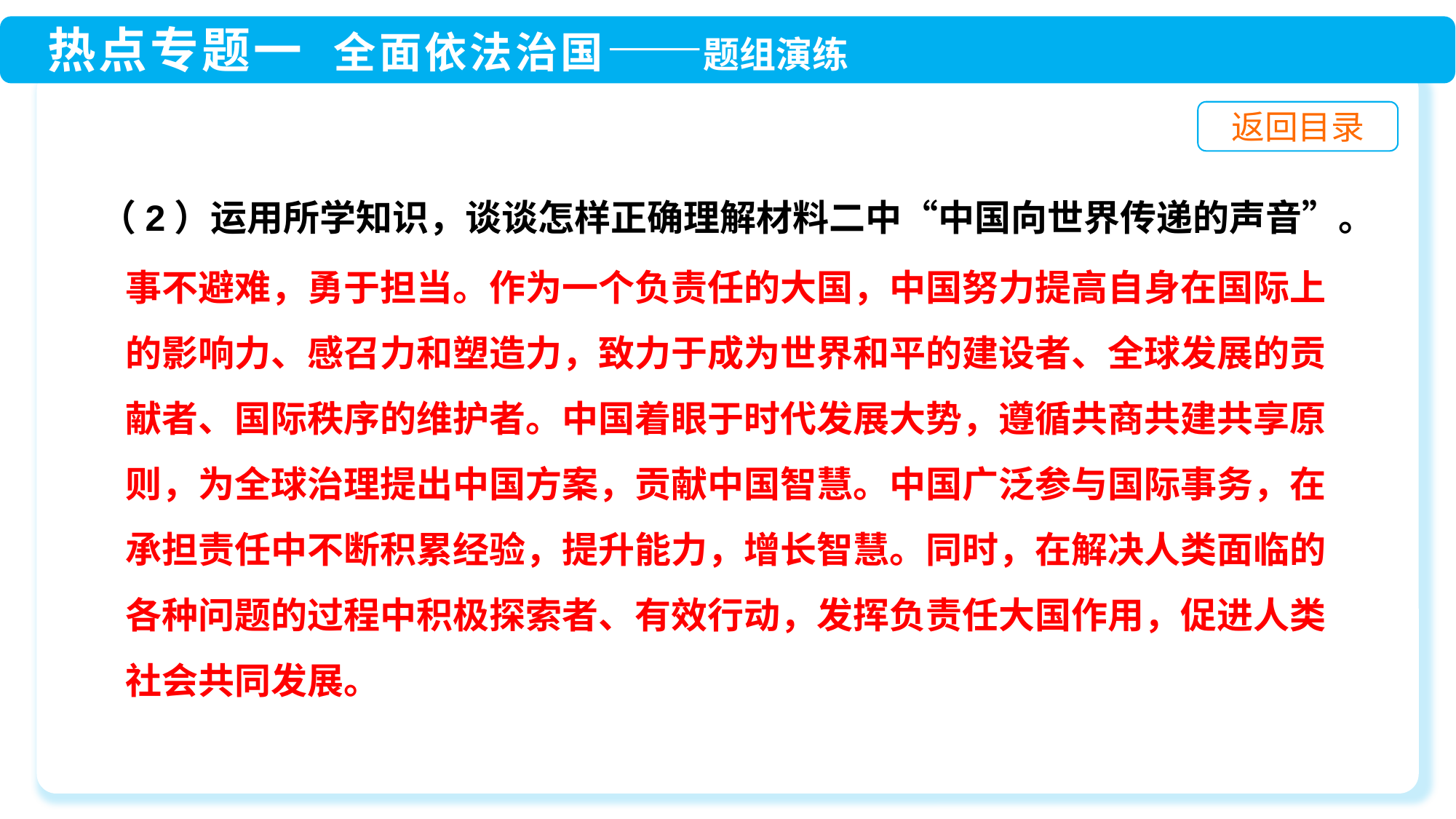

（2）运用所学知识，谈谈怎样正确理解材料二中“中国向世界传递的声音”。
事不避难，勇于担当。作为一个负责任的大国，中国努力提高自身在国际上的影响力、感召力和塑造力，致力于成为世界和平的建设者、全球发展的贡献者、国际秩序的维护者。中国着眼于时代发展大势，遵循共商共建共享原则，为全球治理提出中国方案，贡献中国智慧。中国广泛参与国际事务，在承担责任中不断积累经验，提升能力，增长智慧。同时，在解决人类面临的各种问题的过程中积极探索者、有效行动，发挥负责任大国作用，促进人类社会共同发展。